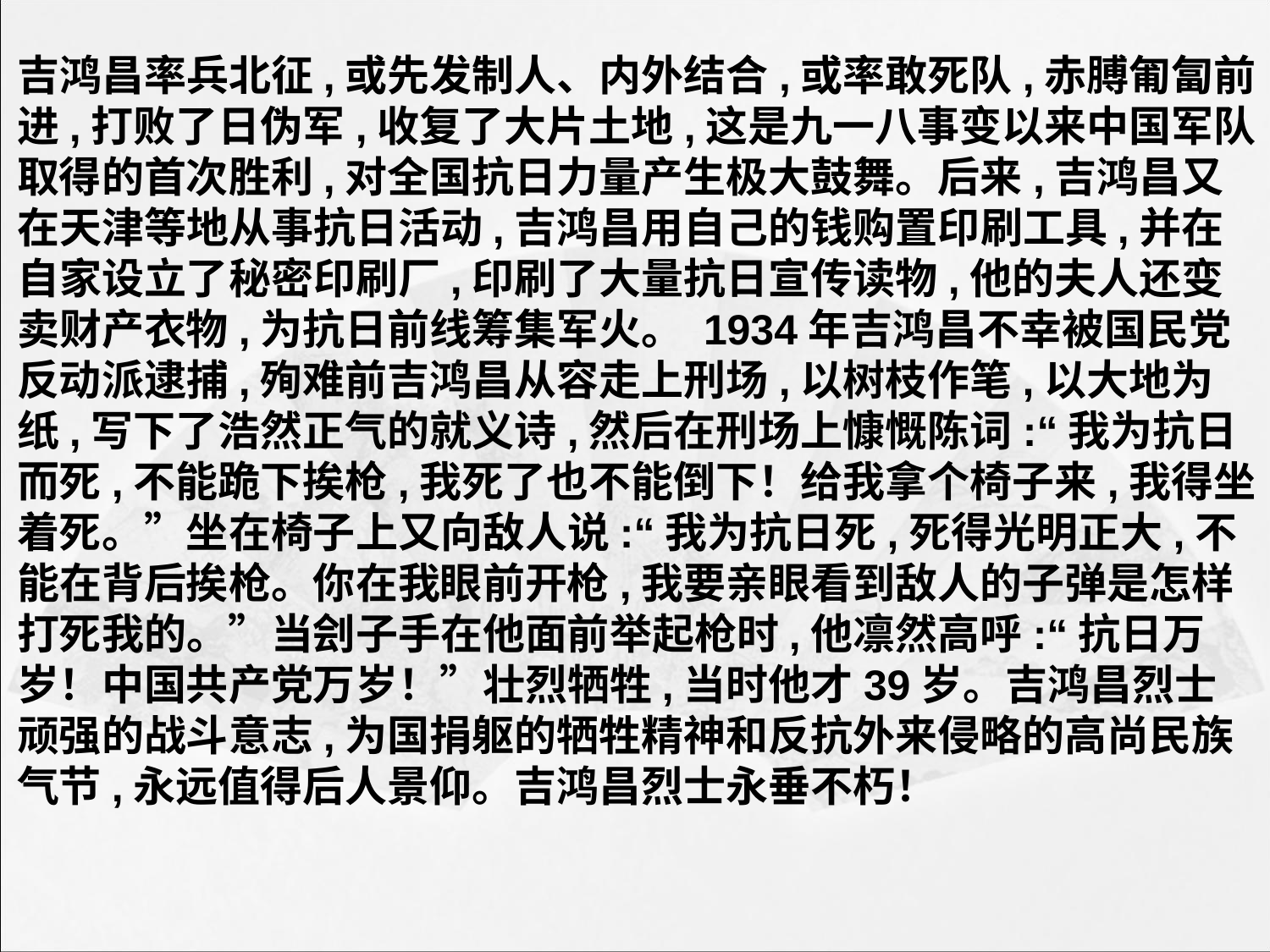

吉鸿昌率兵北征,或先发制人、内外结合,或率敢死队,赤膊匍匐前进,打败了日伪军,收复了大片土地,这是九一八事变以来中国军队取得的首次胜利,对全国抗日力量产生极大鼓舞。后来,吉鸿昌又在天津等地从事抗日活动,吉鸿昌用自己的钱购置印刷工具,并在自家设立了秘密印刷厂,印刷了大量抗日宣传读物,他的夫人还变卖财产衣物,为抗日前线筹集军火。 1934年吉鸿昌不幸被国民党反动派逮捕,殉难前吉鸿昌从容走上刑场,以树枝作笔,以大地为纸,写下了浩然正气的就义诗,然后在刑场上慷慨陈词:“我为抗日而死,不能跪下挨枪,我死了也不能倒下！给我拿个椅子来,我得坐着死。”坐在椅子上又向敌人说:“我为抗日死,死得光明正大,不能在背后挨枪。你在我眼前开枪,我要亲眼看到敌人的子弹是怎样打死我的。”当刽子手在他面前举起枪时,他凛然高呼:“抗日万岁！中国共产党万岁！”壮烈牺牲,当时他才39岁。吉鸿昌烈士顽强的战斗意志,为国捐躯的牺牲精神和反抗外来侵略的高尚民族气节,永远值得后人景仰。吉鸿昌烈士永垂不朽！